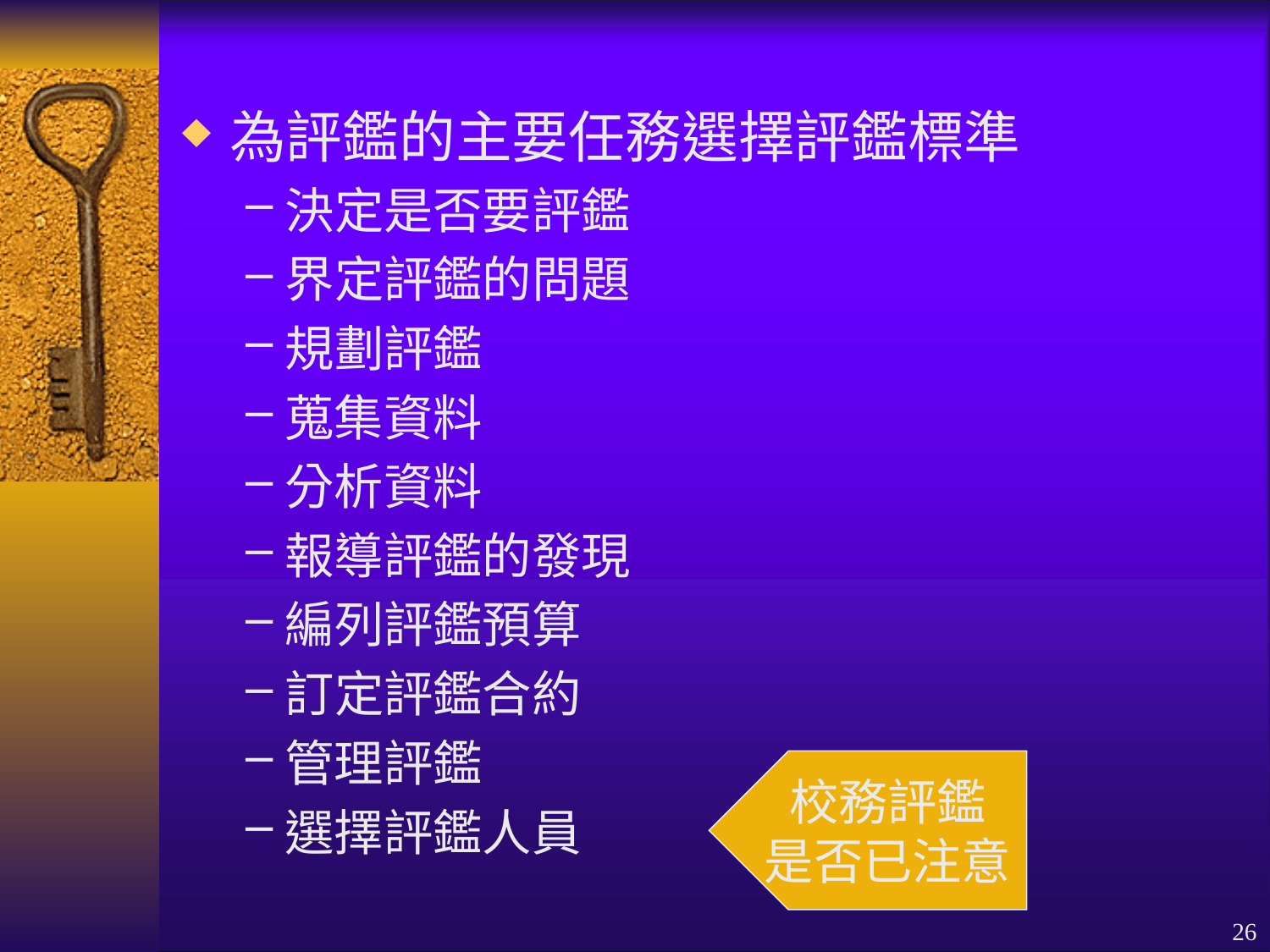

為評鑑的主要任務選擇評鑑標準
決定是否要評鑑
界定評鑑的問題
規劃評鑑
蒐集資料
分析資料
報導評鑑的發現
編列評鑑預算
訂定評鑑合約
管理評鑑
選擇評鑑人員
校務評鑑
是否已注意
26